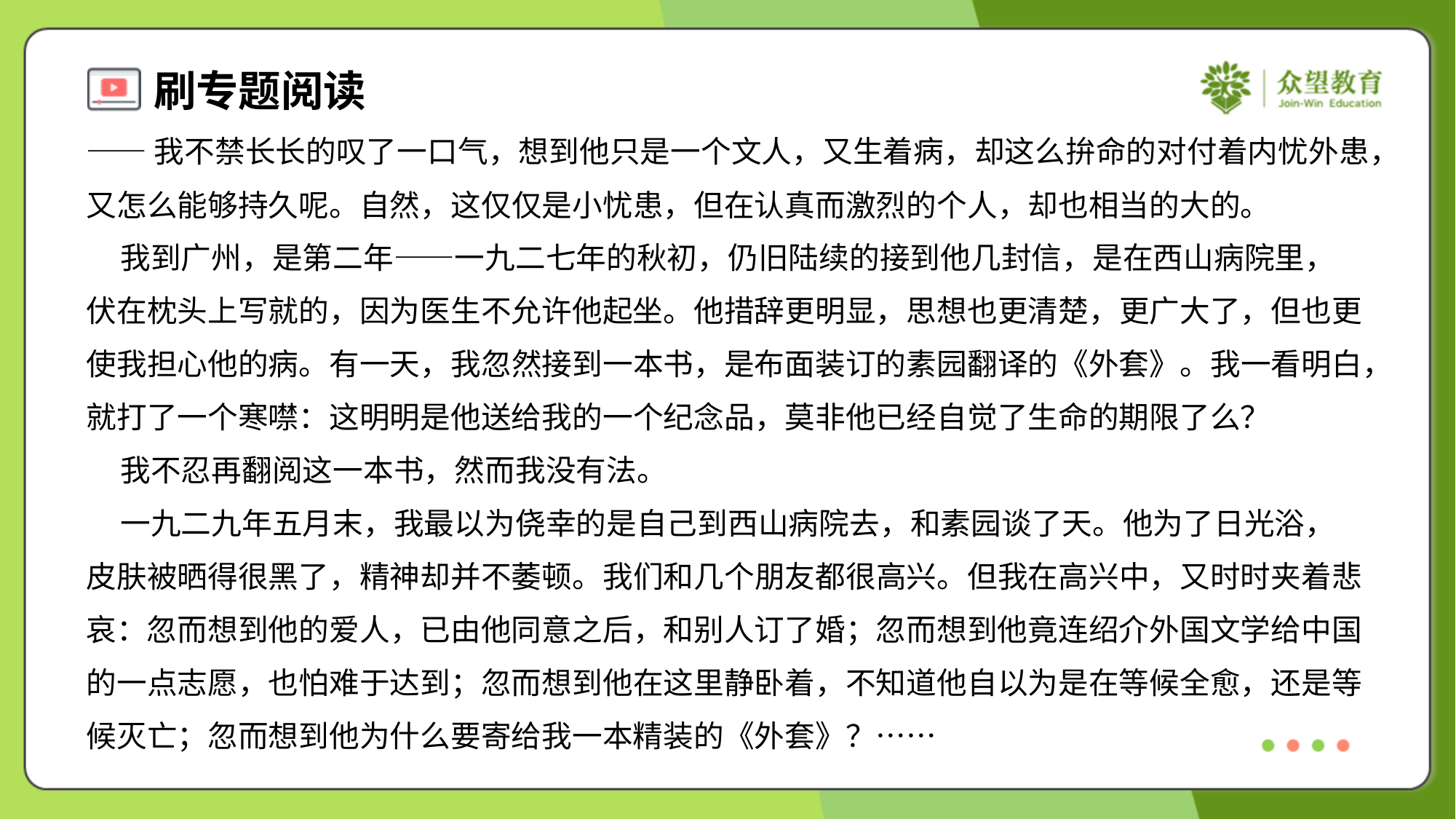

——我不禁长长的叹了一口气，想到他只是一个文人，又生着病，却这么拚命的对付着内忧外患，
又怎么能够持久呢。自然，这仅仅是小忧患，但在认真而激烈的个人，却也相当的大的。
    我到广州，是第二年——一九二七年的秋初，仍旧陆续的接到他几封信，是在西山病院里，
伏在枕头上写就的，因为医生不允许他起坐。他措辞更明显，思想也更清楚，更广大了，但也更
使我担心他的病。有一天，我忽然接到一本书，是布面装订的素园翻译的《外套》。我一看明白，
就打了一个寒噤：这明明是他送给我的一个纪念品，莫非他已经自觉了生命的期限了么？
    我不忍再翻阅这一本书，然而我没有法。
    一九二九年五月末，我最以为侥幸的是自己到西山病院去，和素园谈了天。他为了日光浴，
皮肤被晒得很黑了，精神却并不萎顿。我们和几个朋友都很高兴。但我在高兴中，又时时夹着悲
哀：忽而想到他的爱人，已由他同意之后，和别人订了婚；忽而想到他竟连绍介外国文学给中国
的一点志愿，也怕难于达到；忽而想到他在这里静卧着，不知道他自以为是在等候全愈，还是等
候灭亡；忽而想到他为什么要寄给我一本精装的《外套》？……